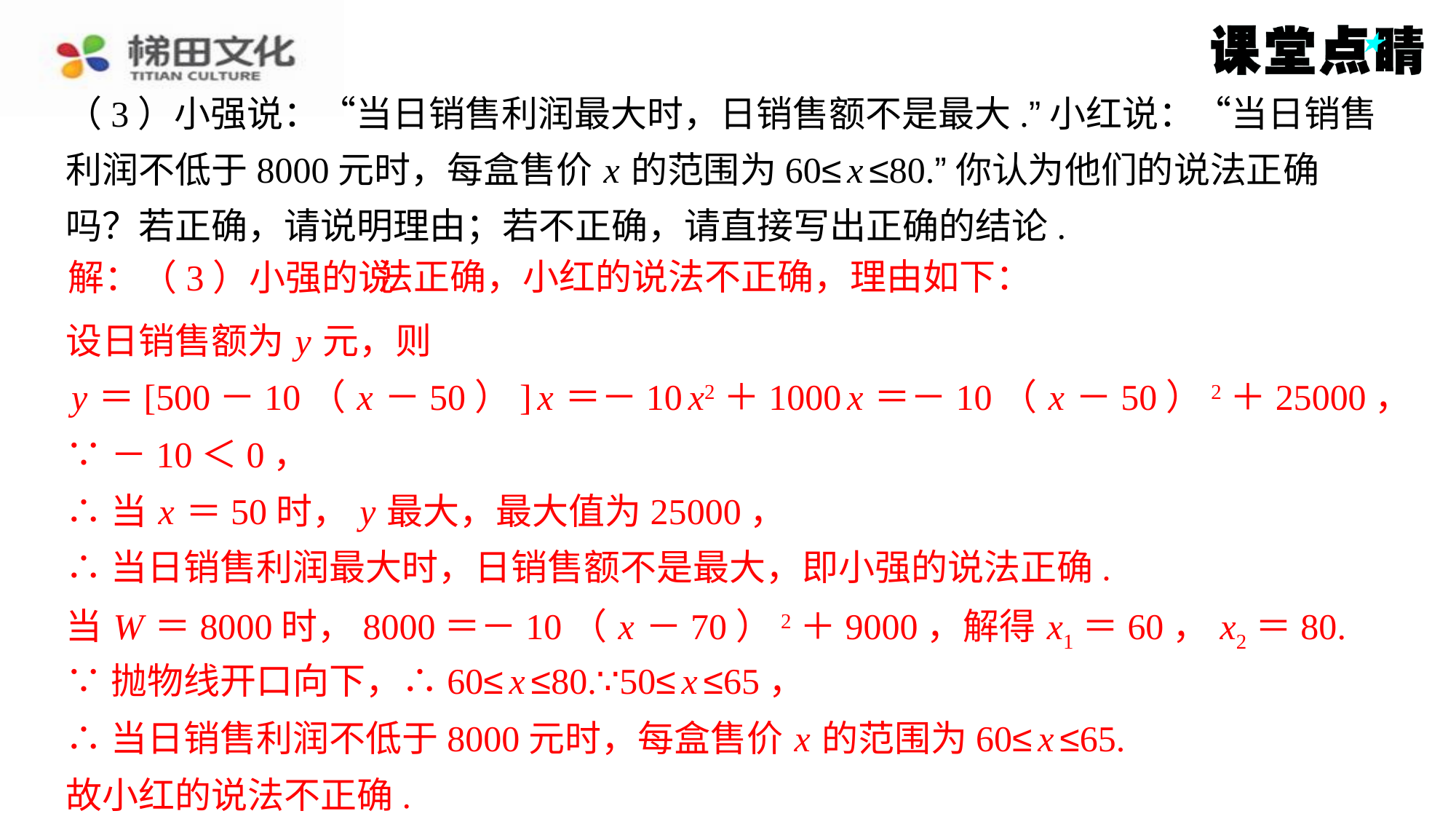

（3）小强说：“当日销售利润最大时，日销售额不是最大.”小红说：“当日销售
利润不低于8000元时，每盒售价 x 的范围为60≤ x ≤80.”你认为他们的说法正确
吗？若正确，请说明理由；若不正确，请直接写出正确的结论. 解：（3）小强的说
法正确，小红的说法不正确，理由如下：
设日销售额为 y 元，则
 y ＝[500－10（ x －50）] x ＝－10 x2＋1000 x ＝－10（ x －50）2＋25000，
∵－10＜0，
∴当 x ＝50时， y 最大，最大值为25000，
∴当日销售利润最大时，日销售额不是最大，即小强的说法正确.
当 W ＝8000时，8000＝－10（ x －70）2＋9000，解得 x1＝60， x2＝80.
∵抛物线开口向下，∴60≤ x ≤80.∵50≤ x ≤65，
∴当日销售利润不低于8000元时，每盒售价 x 的范围为60≤ x ≤65.
故小红的说法不正确.
法正确，小红的说法不正确，理由如下：
解：（3）小强的说
设日销售额为 y 元，则
y ＝[500－10（ x －50）] x ＝－10 x2＋1000 x ＝－10（ x －50）2＋25000，
∵－10＜0，
∴当 x ＝50时， y 最大，最大值为25000，
∴当日销售利润最大时，日销售额不是最大，即小强的说法正确.
当 W ＝8000时，8000＝－10（ x －70）2＋9000，解得 x1＝60， x2＝80.
∵抛物线开口向下，∴60≤ x ≤80.∵50≤ x ≤65，
∴当日销售利润不低于8000元时，每盒售价 x 的范围为60≤ x ≤65.
故小红的说法不正确.